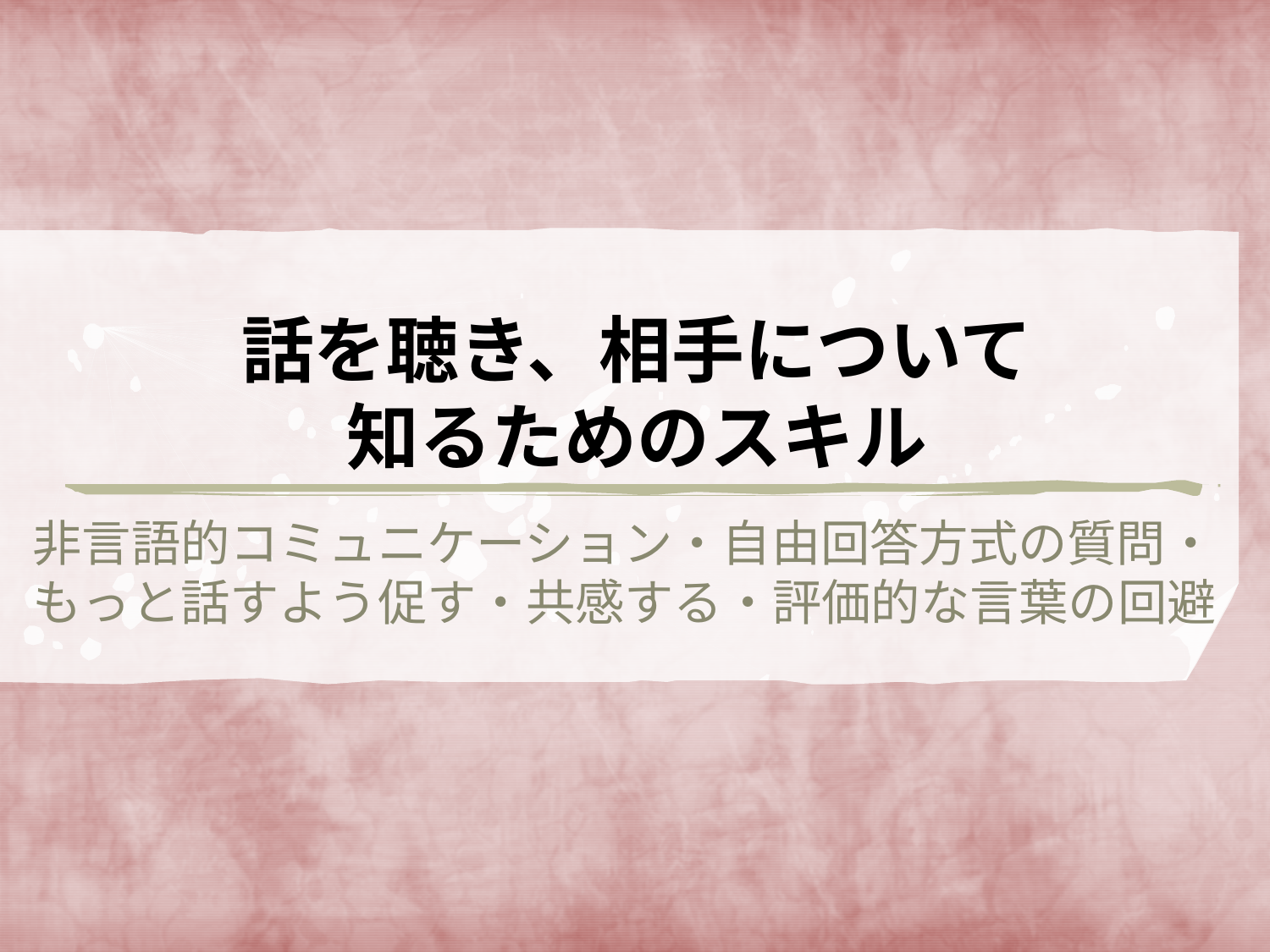

# 話を聴き、相手について 知るためのスキル
非言語的コミュニケーション・自由回答方式の質問・もっと話すよう促す・共感する・評価的な言葉の回避